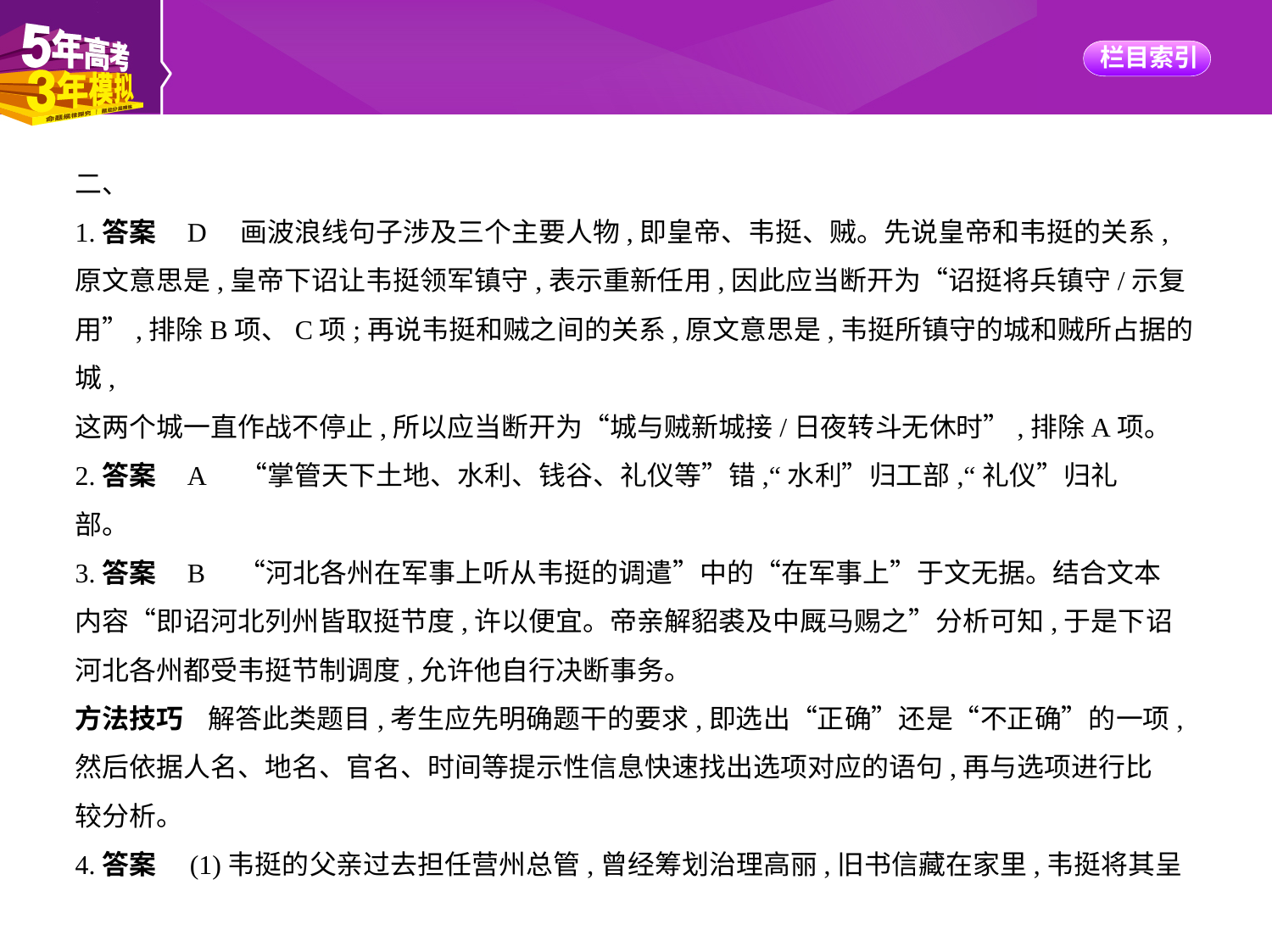

二、
1.答案    D　画波浪线句子涉及三个主要人物,即皇帝、韦挺、贼。先说皇帝和韦挺的关系,
原文意思是,皇帝下诏让韦挺领军镇守,表示重新任用,因此应当断开为“诏挺将兵镇守/示复
用”,排除B项、C项;再说韦挺和贼之间的关系,原文意思是,韦挺所镇守的城和贼所占据的城,
这两个城一直作战不停止,所以应当断开为“城与贼新城接/日夜转斗无休时”,排除A项。
2.答案    A　“掌管天下土地、水利、钱谷、礼仪等”错,“水利”归工部,“礼仪”归礼
部。
3.答案    B　“河北各州在军事上听从韦挺的调遣”中的“在军事上”于文无据。结合文本
内容“即诏河北列州皆取挺节度,许以便宜。帝亲解貂裘及中厩马赐之”分析可知,于是下诏
河北各州都受韦挺节制调度,允许他自行决断事务。
方法技巧    解答此类题目,考生应先明确题干的要求,即选出“正确”还是“不正确”的一项,
然后依据人名、地名、官名、时间等提示性信息快速找出选项对应的语句,再与选项进行比
较分析。
4.答案　(1)韦挺的父亲过去担任营州总管,曾经筹划治理高丽,旧书信藏在家里,韦挺将其呈